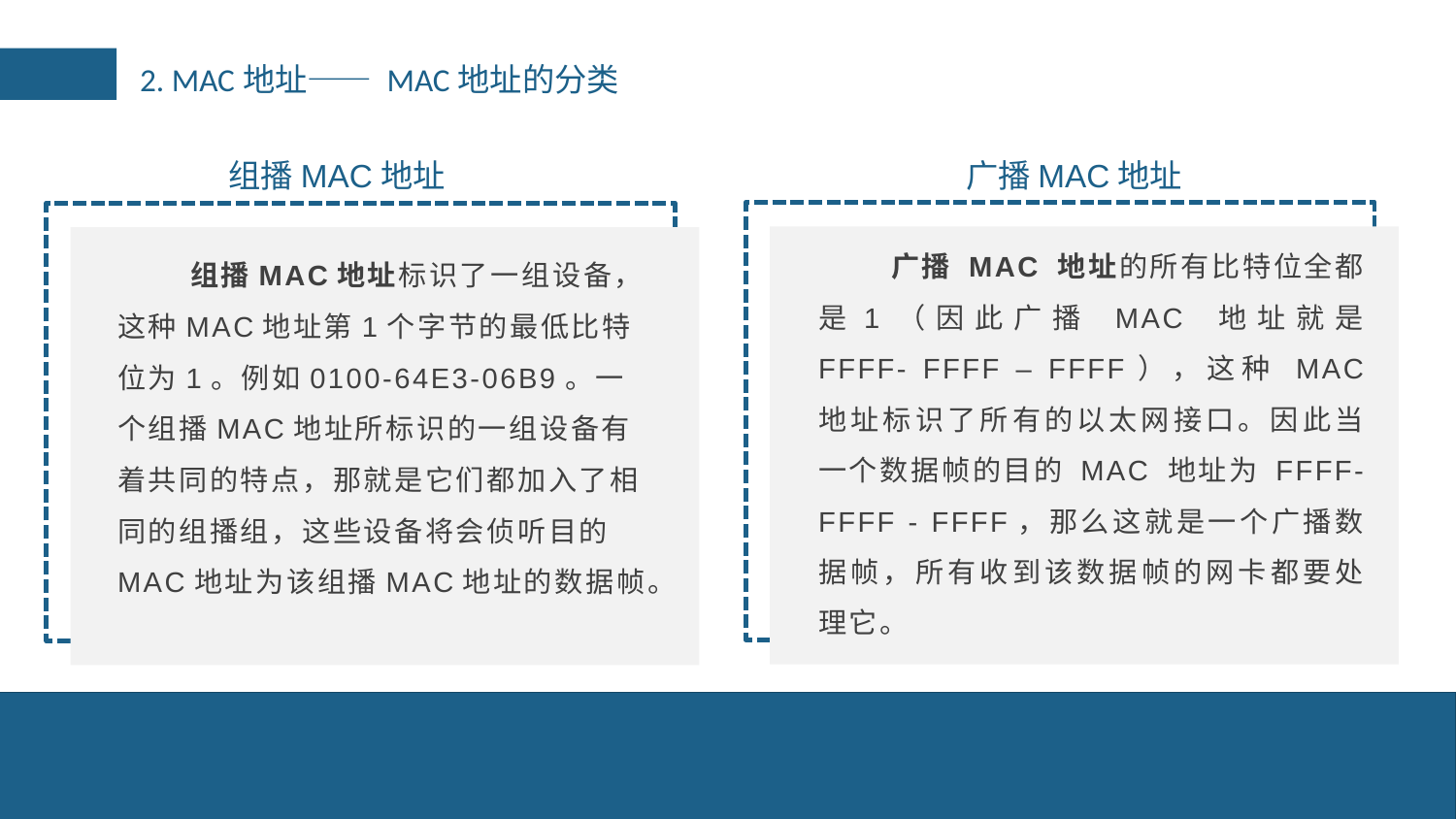

2. MAC地址—— MAC地址的分类
广播MAC地址
组播MAC地址

组播MAC地址标识了一组设备，这种MAC地址第1个字节的最低比特位为1。例如0100-64E3-06B9。一个组播MAC地址所标识的一组设备有着共同的特点，那就是它们都加入了相同的组播组，这些设备将会侦听目的MAC地址为该组播MAC地址的数据帧。

广播 MAC 地址的所有比特位全都是1（因此广播 MAC 地址就是 FFFF- FFFF – FFFF），这种 MAC 地址标识了所有的以太网接口。因此当一个数据帧的目的 MAC 地址为 FFFF- FFFF - FFFF，那么这就是一个广播数据帧，所有收到该数据帧的网卡都要处理它。